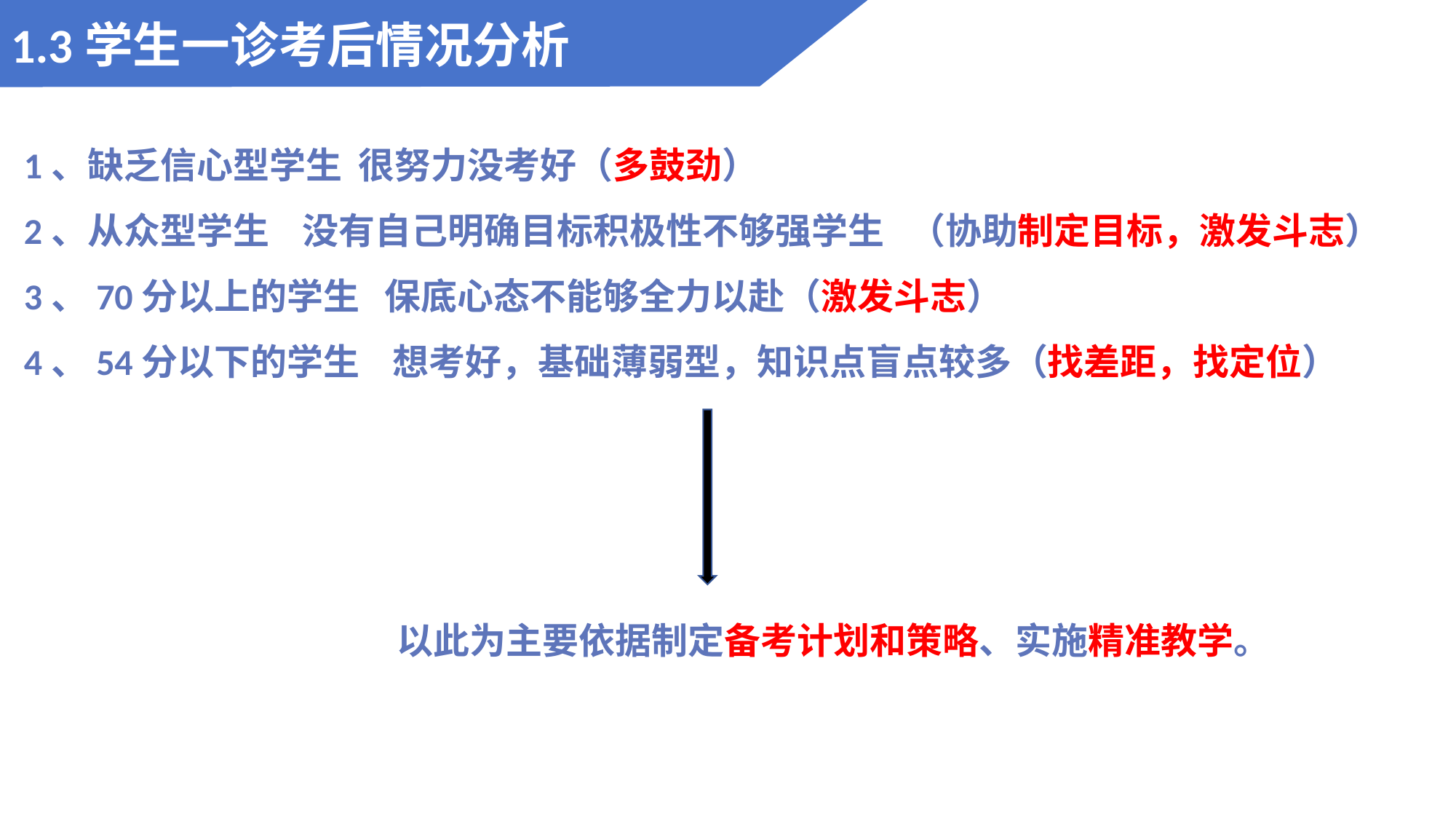

1.3学生一诊考后情况分析
1、缺乏信心型学生  很努力没考好（多鼓劲）
2、从众型学生    没有自己明确目标积极性不够强学生   （协助制定目标，激发斗志）
3、70分以上的学生   保底心态不能够全力以赴（激发斗志）
4、54分以下的学生    想考好，基础薄弱型，知识点盲点较多（找差距，找定位）

以此为主要依据制定备考计划和策略、实施精准教学。